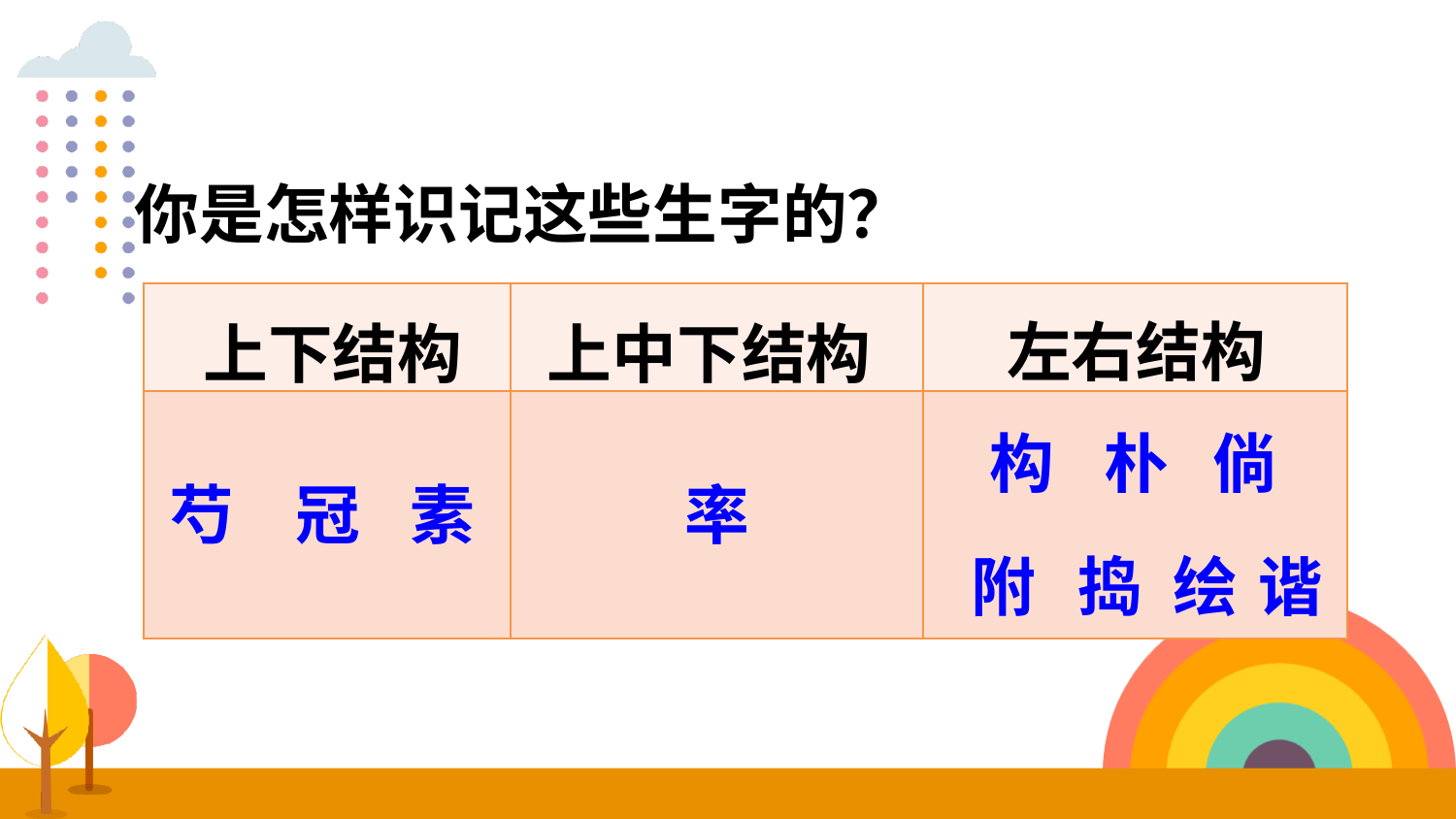

你是怎样识记这些生字的？
左右结构
|  |  |  |
| --- | --- | --- |
|  |  |  |
上下结构
上中下结构
构
朴
倘
芍
冠
素
率
附
捣
绘
谐